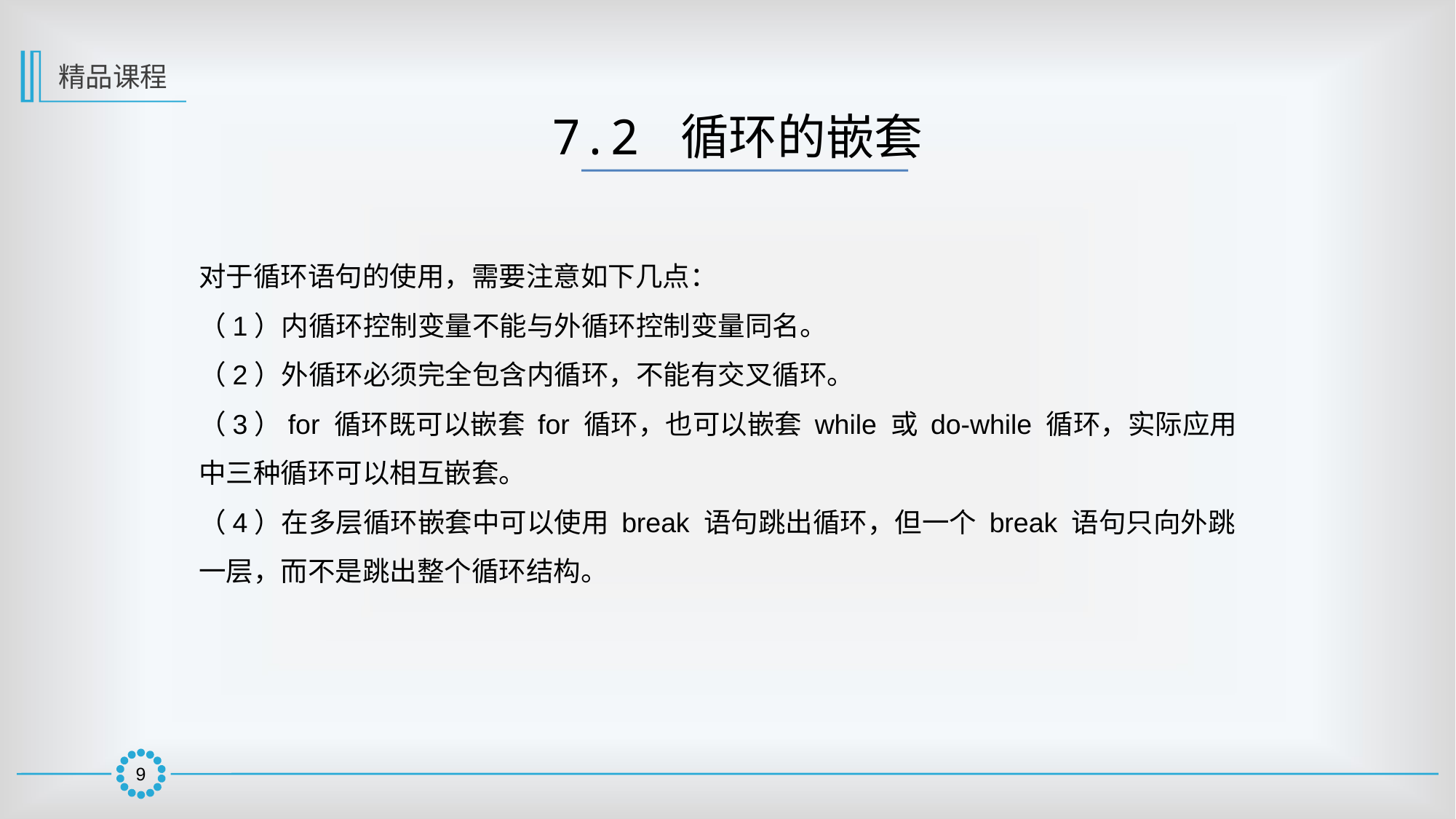

精品课程
7.2 循环的嵌套

对于循环语句的使用，需要注意如下几点：
（1）内循环控制变量不能与外循环控制变量同名。
（2）外循环必须完全包含内循环，不能有交叉循环。
（3）for 循环既可以嵌套 for 循环，也可以嵌套 while 或 do-while 循环，实际应用中三种循环可以相互嵌套。
（4）在多层循环嵌套中可以使用 break 语句跳出循环，但一个 break 语句只向外跳一层，而不是跳出整个循环结构。

9